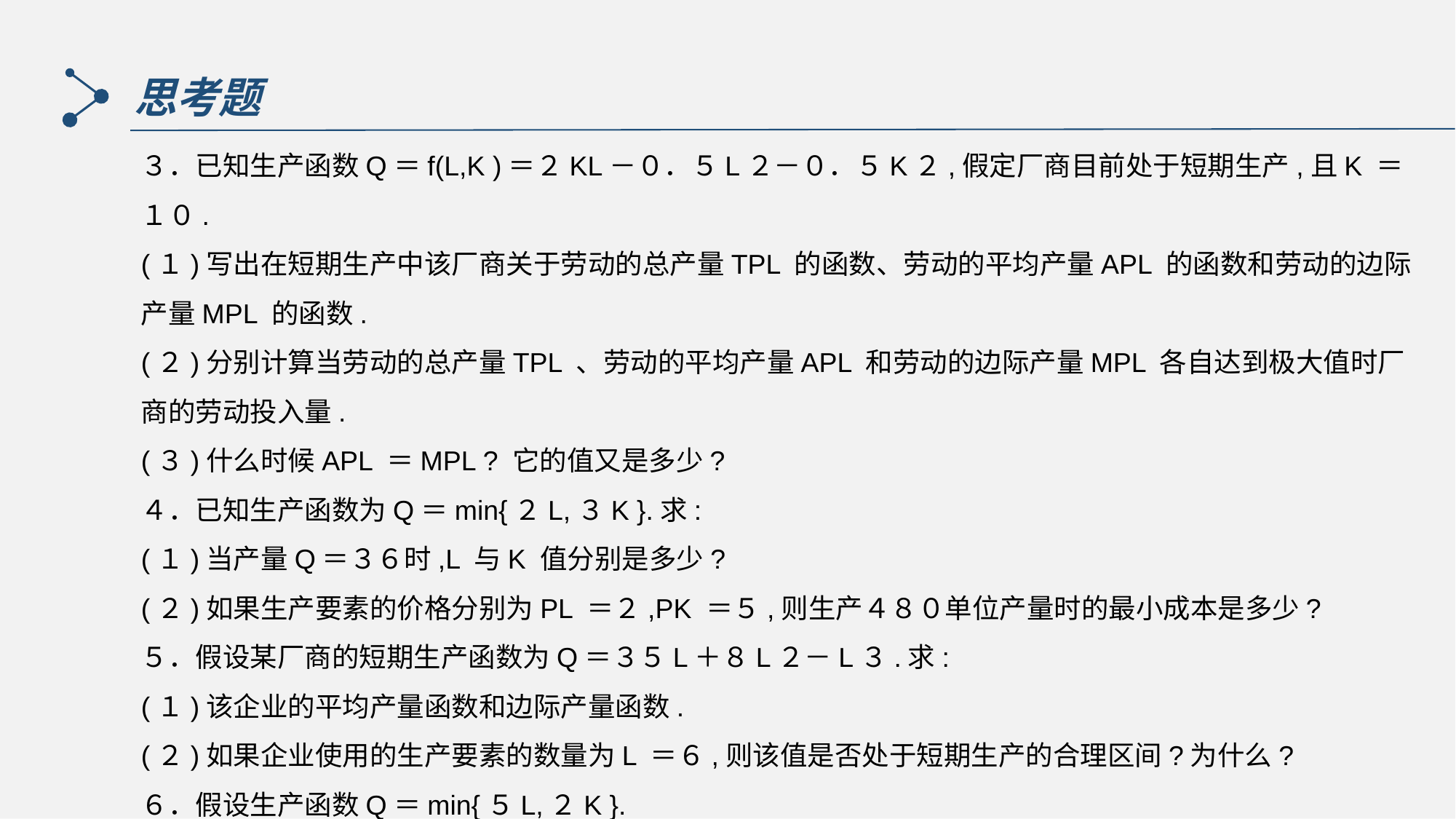

思考题
３．已知生产函数Q＝f(L,K )＝２KL－０．５L２－０．５K２,假定厂商目前处于短期生产,且K ＝１０.
(１)写出在短期生产中该厂商关于劳动的总产量TPL 的函数、劳动的平均产量APL 的函数和劳动的边际产量MPL 的函数.
(２)分别计算当劳动的总产量TPL 、劳动的平均产量APL 和劳动的边际产量MPL 各自达到极大值时厂商的劳动投入量.
(３)什么时候APL ＝MPL ? 它的值又是多少?
４．已知生产函数为Q＝min{２L,３K }.求:
(１)当产量Q＝３６时,L 与K 值分别是多少?
(２)如果生产要素的价格分别为PL ＝２,PK ＝５,则生产４８０单位产量时的最小成本是多少?
５．假设某厂商的短期生产函数为Q＝３５L＋８L２－L３.求:
(１)该企业的平均产量函数和边际产量函数.
(２)如果企业使用的生产要素的数量为L ＝６,则该值是否处于短期生产的合理区间?为什么?
６．假设生产函数Q＝min{５L,２K }.
(１)作出Q＝５０时的等产量曲线.     (２)推导该生产函数的边际技术替代率函数.